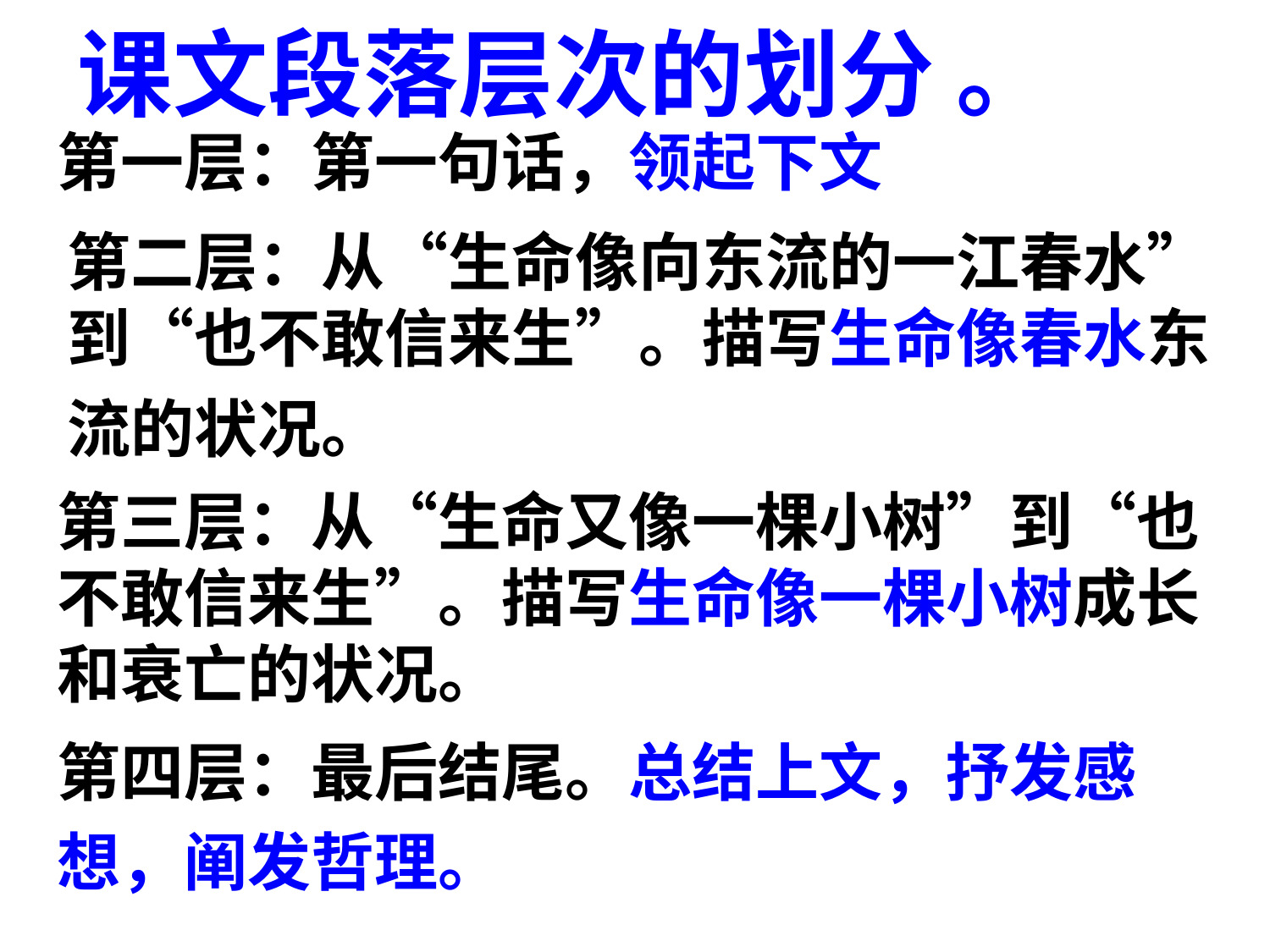

# 课文段落层次的划分 。
第一层：第一句话，领起下文
第二层：从“生命像向东流的一江春水”到“也不敢信来生”。描写生命像春水东流的状况。
第三层：从“生命又像一棵小树”到“也不敢信来生”。描写生命像一棵小树成长和衰亡的状况。
第四层：最后结尾。总结上文，抒发感想，阐发哲理。